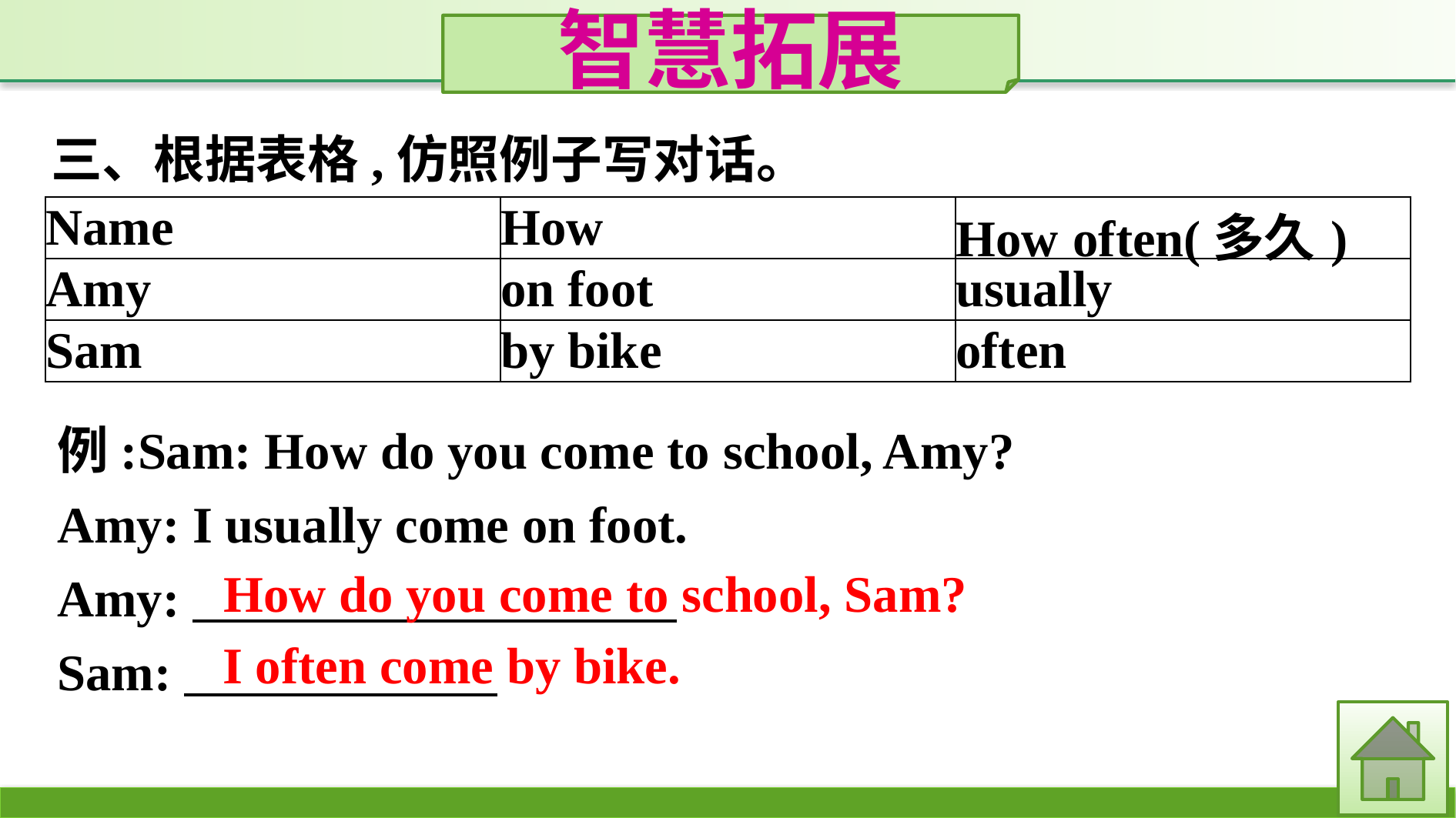

智慧拓展
三、根据表格,仿照例子写对话。
| Name | How | How often(多久) |
| --- | --- | --- |
| Amy | on foot | usually |
| Sam | by bike | often |
例:Sam: How do you come to school, Amy?
Amy: I usually come on foot.
Amy:
Sam:
How do you come to school, Sam?
I often come by bike.